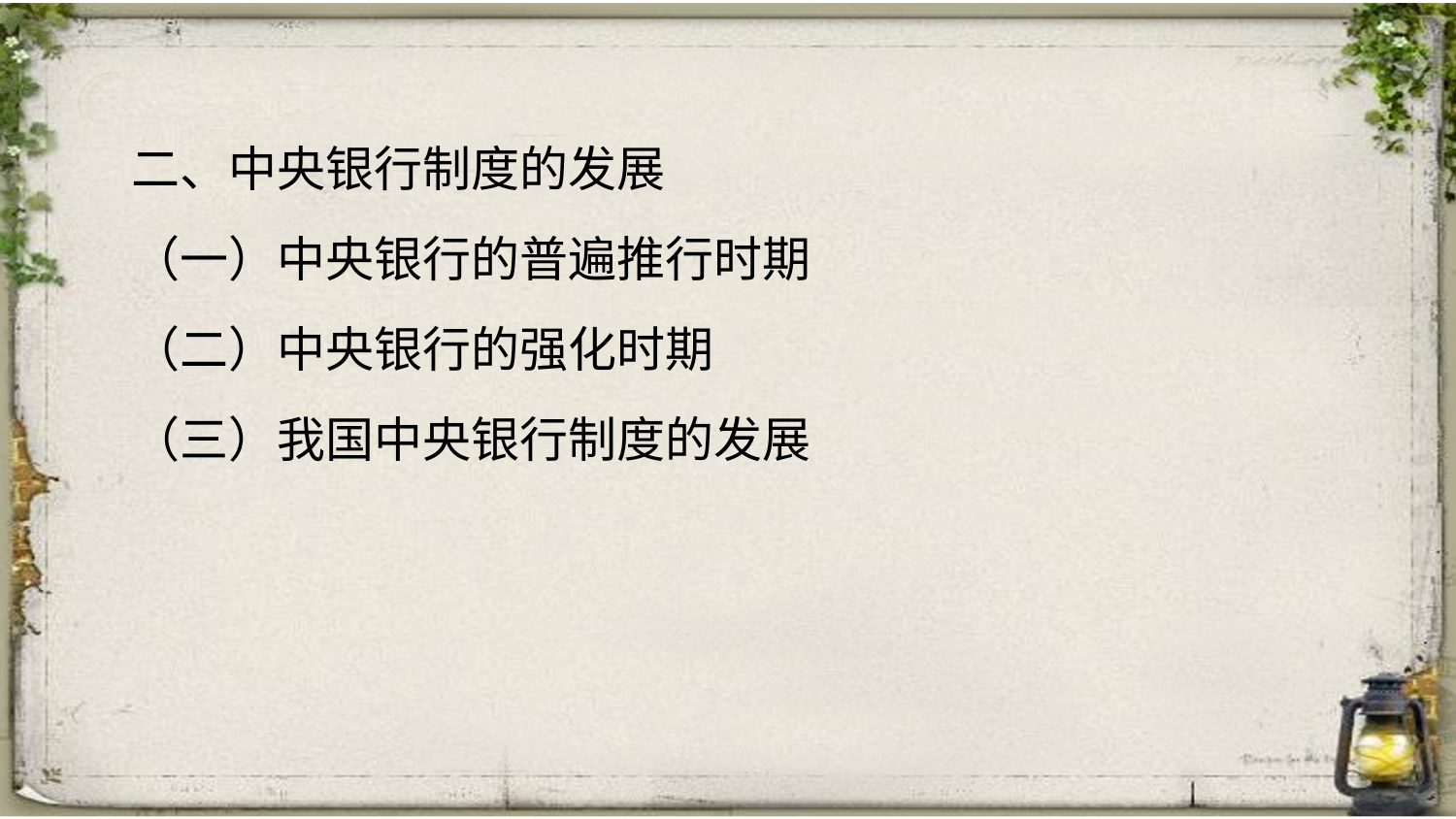

二、中央银行制度的发展
（一）中央银行的普遍推行时期
（二）中央银行的强化时期
（三）我国中央银行制度的发展